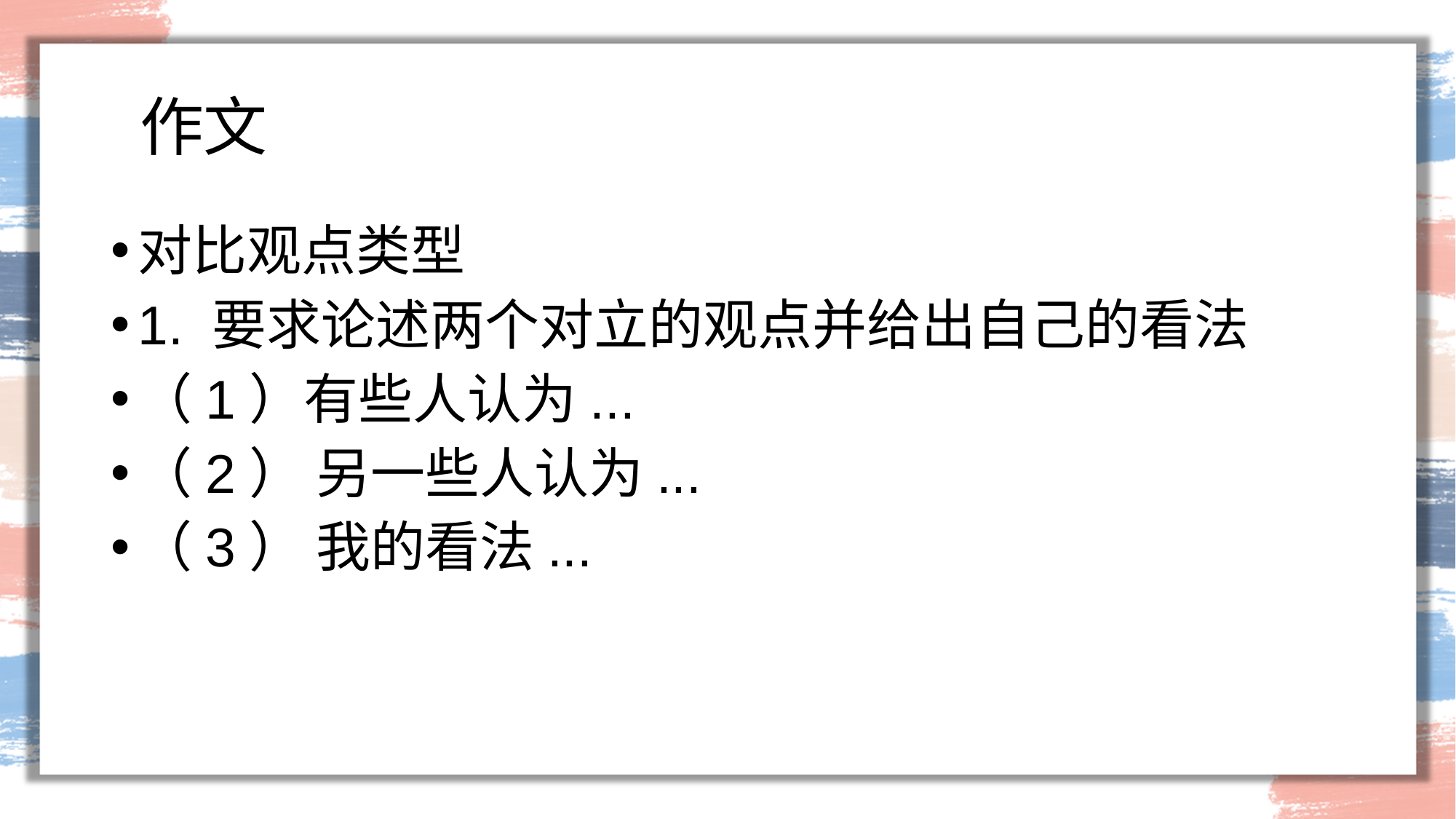

# 作文
对比观点类型
1. 要求论述两个对立的观点并给出自己的看法
（1）有些人认为...
（2） 另一些人认为...
（3） 我的看法...